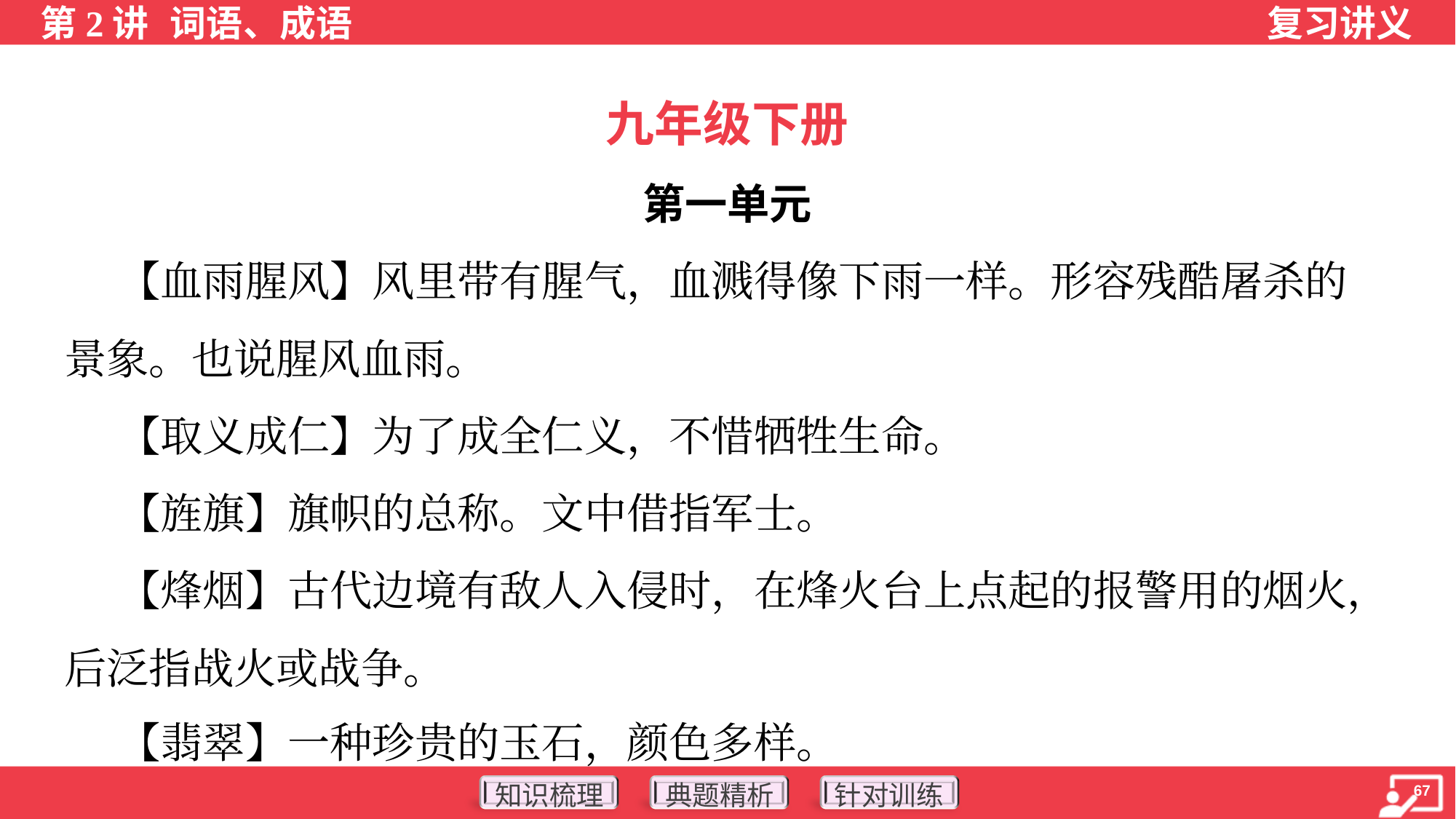

九年级下册
第一单元
    【血雨腥风】风里带有腥气，血溅得像下雨一样。形容残酷屠杀的
景象。也说腥风血雨。
    【取义成仁】为了成全仁义，不惜牺牲生命。
    【旌旗】旗帜的总称。文中借指军士。
    【烽烟】古代边境有敌人入侵时，在烽火台上点起的报警用的烟火，
后泛指战火或战争。
    【翡翠】一种珍贵的玉石，颜色多样。